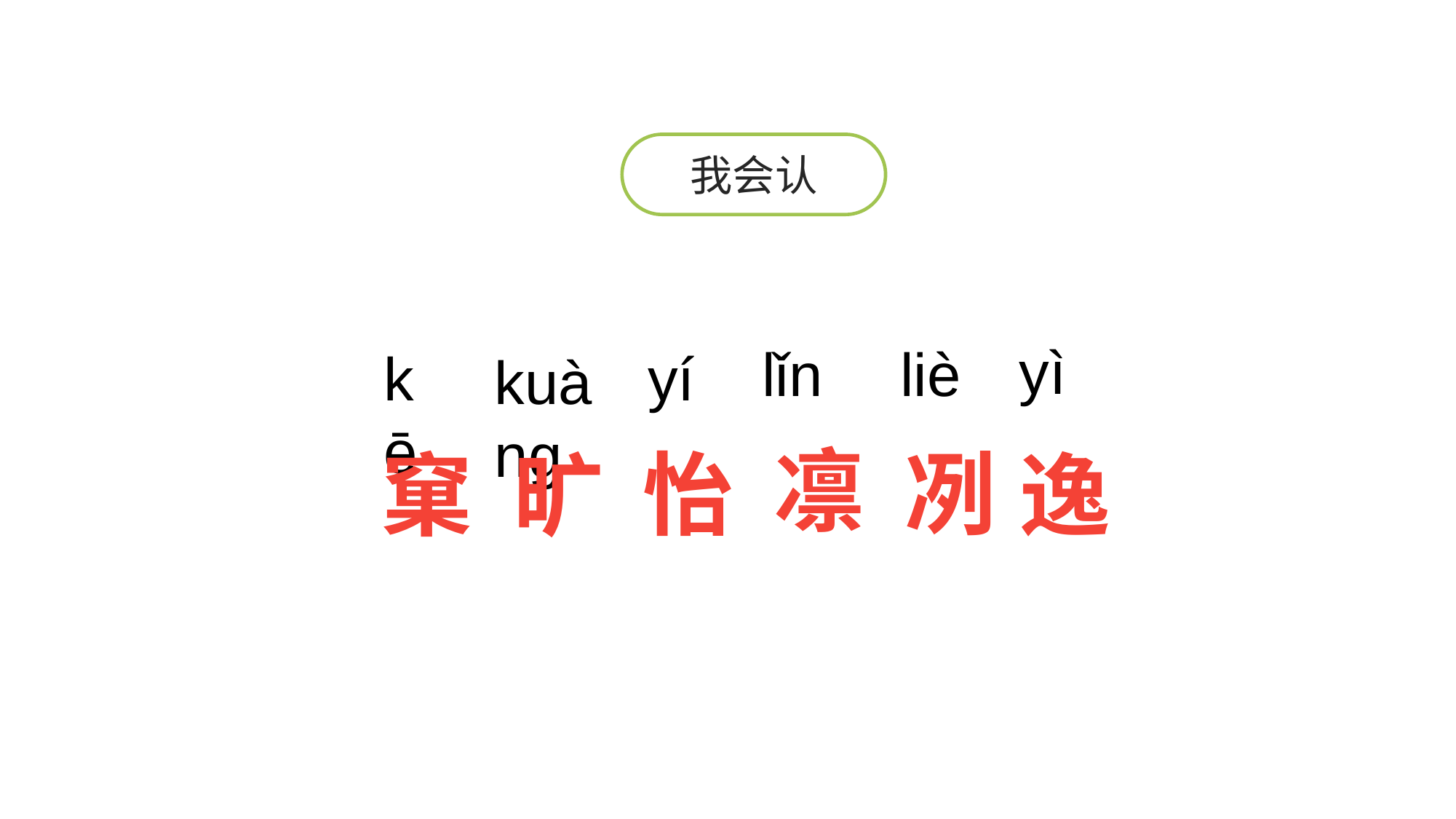

我会认

yì
lǐn
liè
kē
yí
kuàng
凛
冽
怡
窠
旷
逸